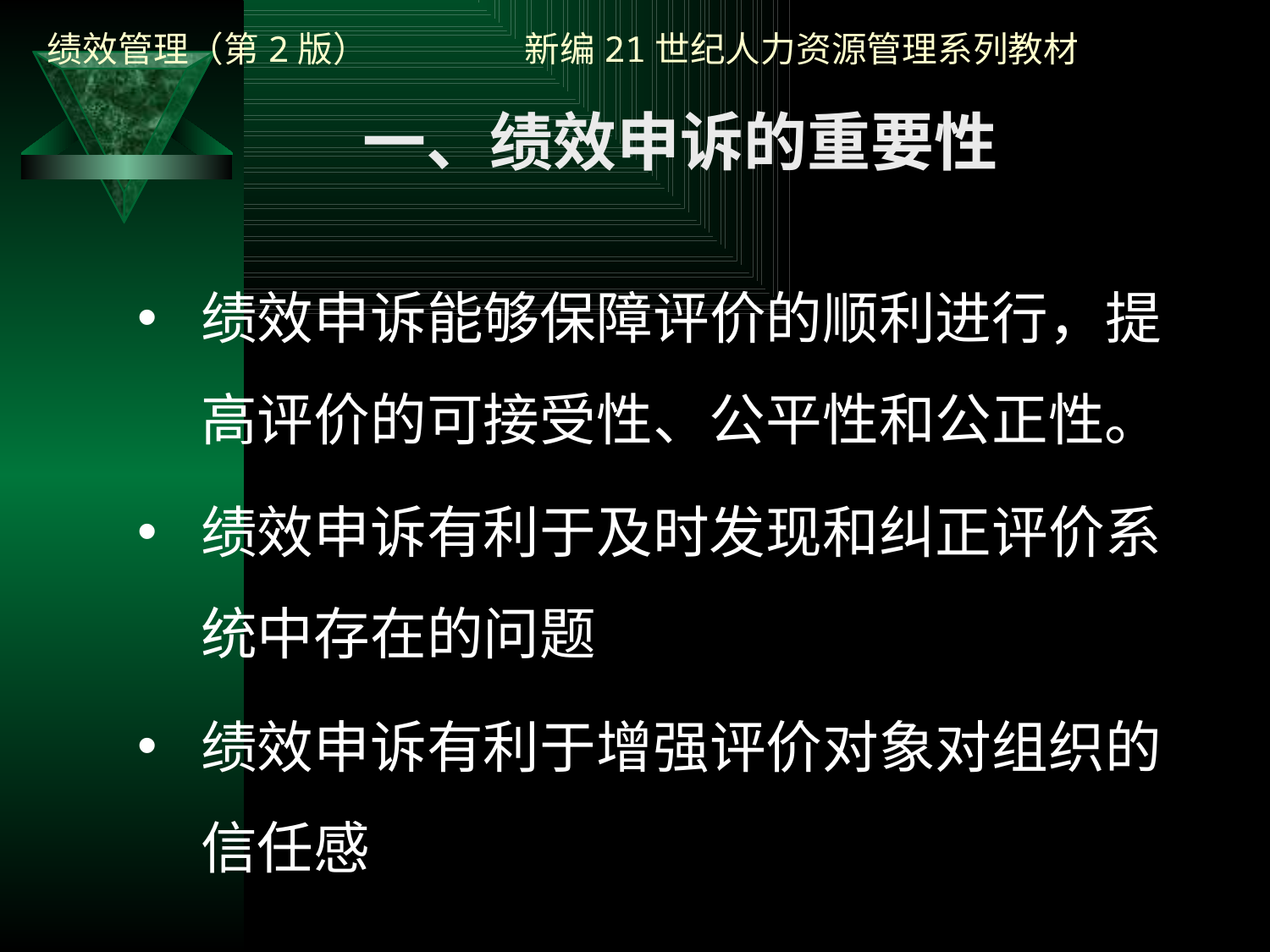

一、绩效申诉的重要性
绩效申诉能够保障评价的顺利进行，提高评价的可接受性、公平性和公正性。
绩效申诉有利于及时发现和纠正评价系统中存在的问题
绩效申诉有利于增强评价对象对组织的信任感